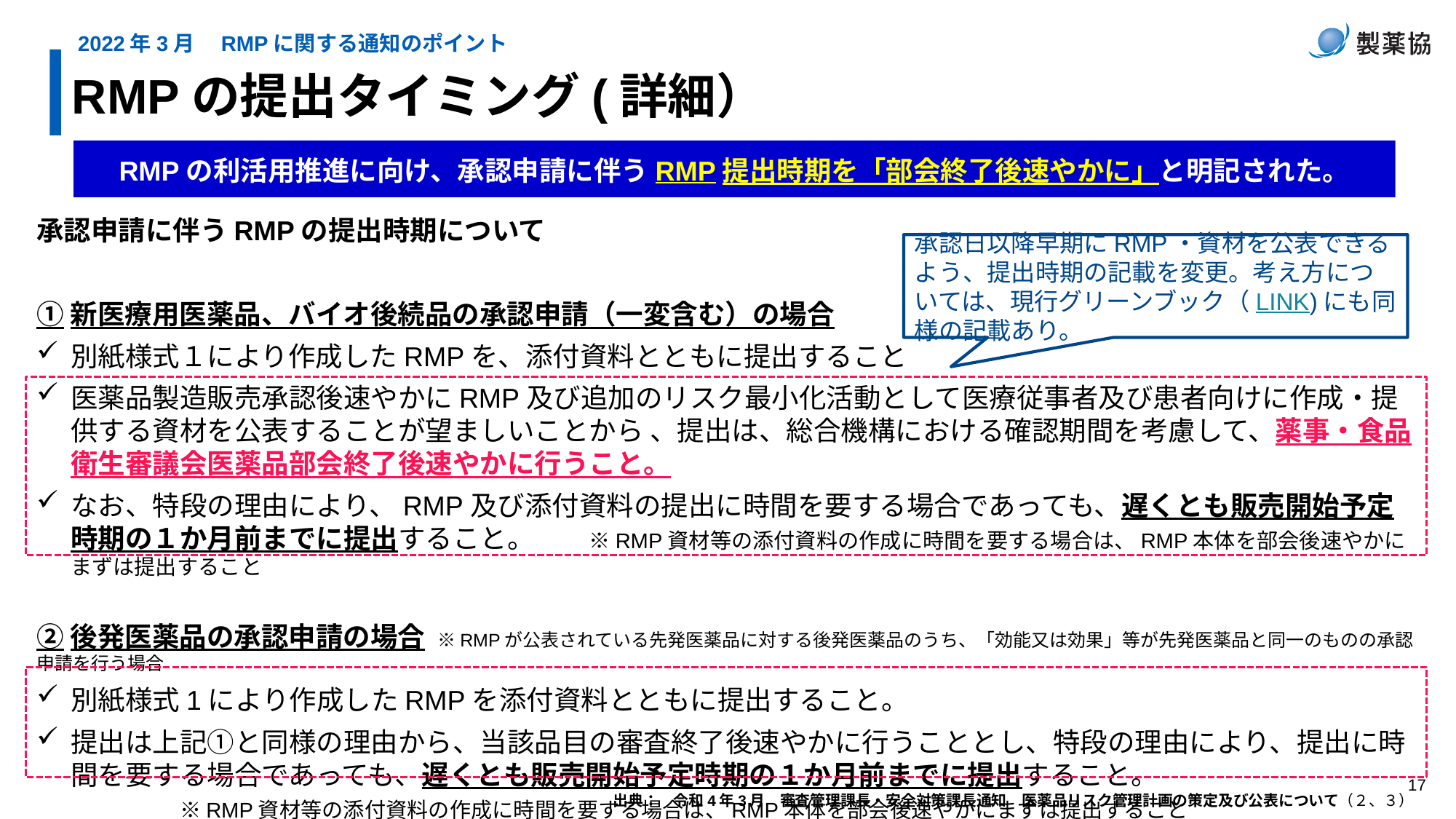

2022年3月　RMPに関する通知のポイント
RMPの提出タイミング(詳細）
RMPの利活用推進に向け、承認申請に伴うRMP提出時期を「部会終了後速やかに」と明記された。
承認申請に伴うRMPの提出時期について

①新医療用医薬品、バイオ後続品の承認申請（一変含む）の場合
別紙様式１により作成したRMPを、添付資料とともに提出すること
医薬品製造販売承認後速やかにRMP及び追加のリスク最小化活動として医療従事者及び患者向けに作成・提供する資材を公表することが望ましいことから 、提出は、総合機構における確認期間を考慮して、薬事・食品衛生審議会医薬品部会終了後速やかに行うこと。
なお、特段の理由により、RMP及び添付資料の提出に時間を要する場合であっても、遅くとも販売開始予定時期の１か月前までに提出すること。　　※RMP資材等の添付資料の作成に時間を要する場合は、RMP本体を部会後速やかにまずは提出すること

②後発医薬品の承認申請の場合   ※RMPが公表されている先発医薬品に対する後発医薬品のうち、「効能又は効果」等が先発医薬品と同一のものの承認申請を行う場合
別紙様式1により作成したRMPを添付資料とともに提出すること。
提出は上記①と同様の理由から、当該品目の審査終了後速やかに行うこととし、特段の理由により、提出に時間を要する場合であっても、遅くとも販売開始予定時期の１か月前までに提出すること。   
　　　　※RMP資材等の添付資料の作成に時間を要する場合は、RMP本体を部会後速やかにまずは提出すること

承認日以降早期にRMP・資材を公表できるよう、提出時期の記載を変更。考え方については、現行グリーンブック（LINK)にも同様の記載あり。

出典：　令和4年3月　審査管理課長・安全対策課長通知　医薬品リスク管理計画の策定及び公表について（２、３）